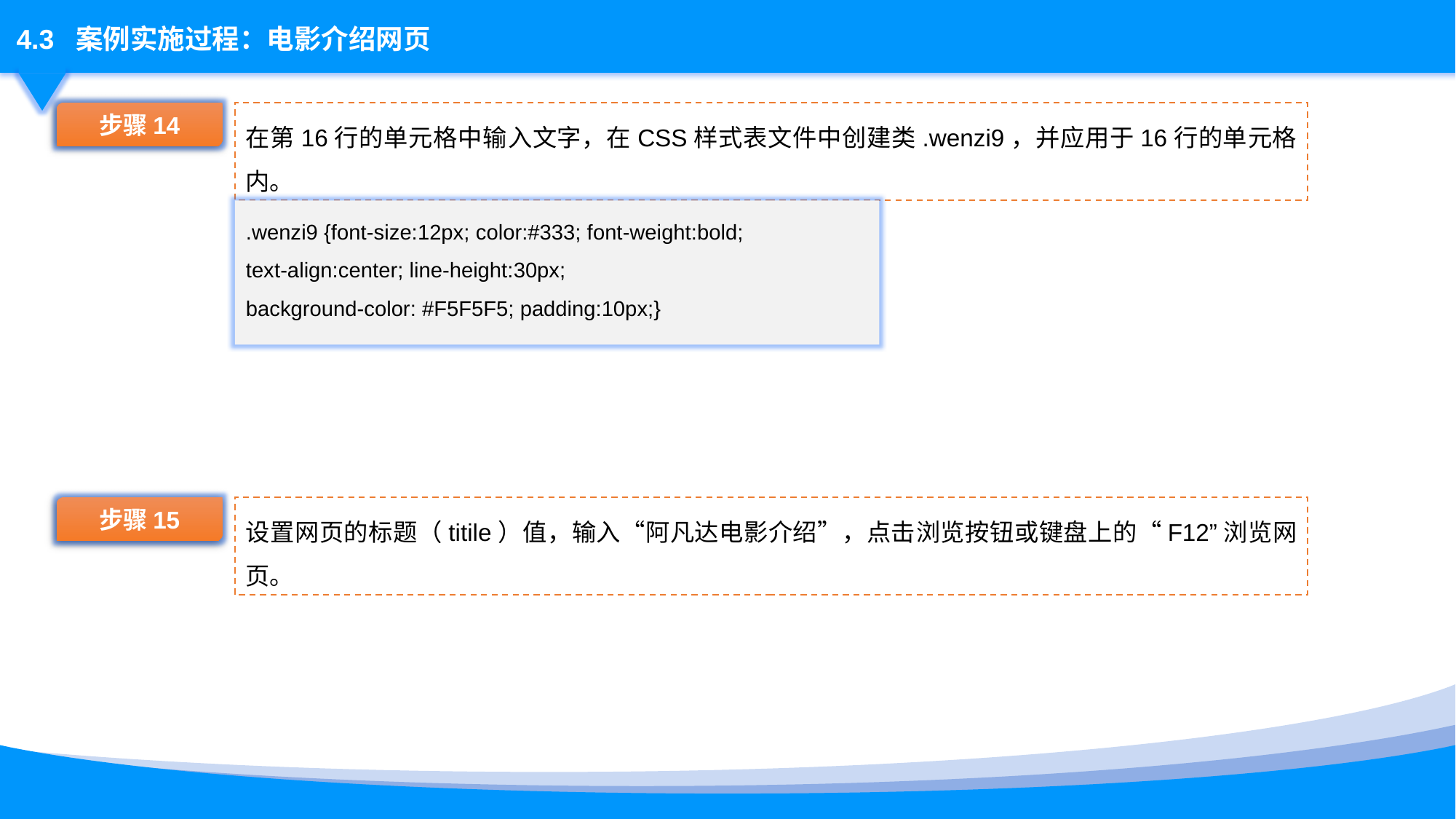

在第16行的单元格中输入文字，在CSS样式表文件中创建类.wenzi9，并应用于16行的单元格内。
步骤14
.wenzi9 {font-size:12px; color:#333; font-weight:bold;
text-align:center; line-height:30px;
background-color: #F5F5F5; padding:10px;}
设置网页的标题（titile）值，输入“阿凡达电影介绍”，点击浏览按钮或键盘上的“F12”浏览网页。
步骤15